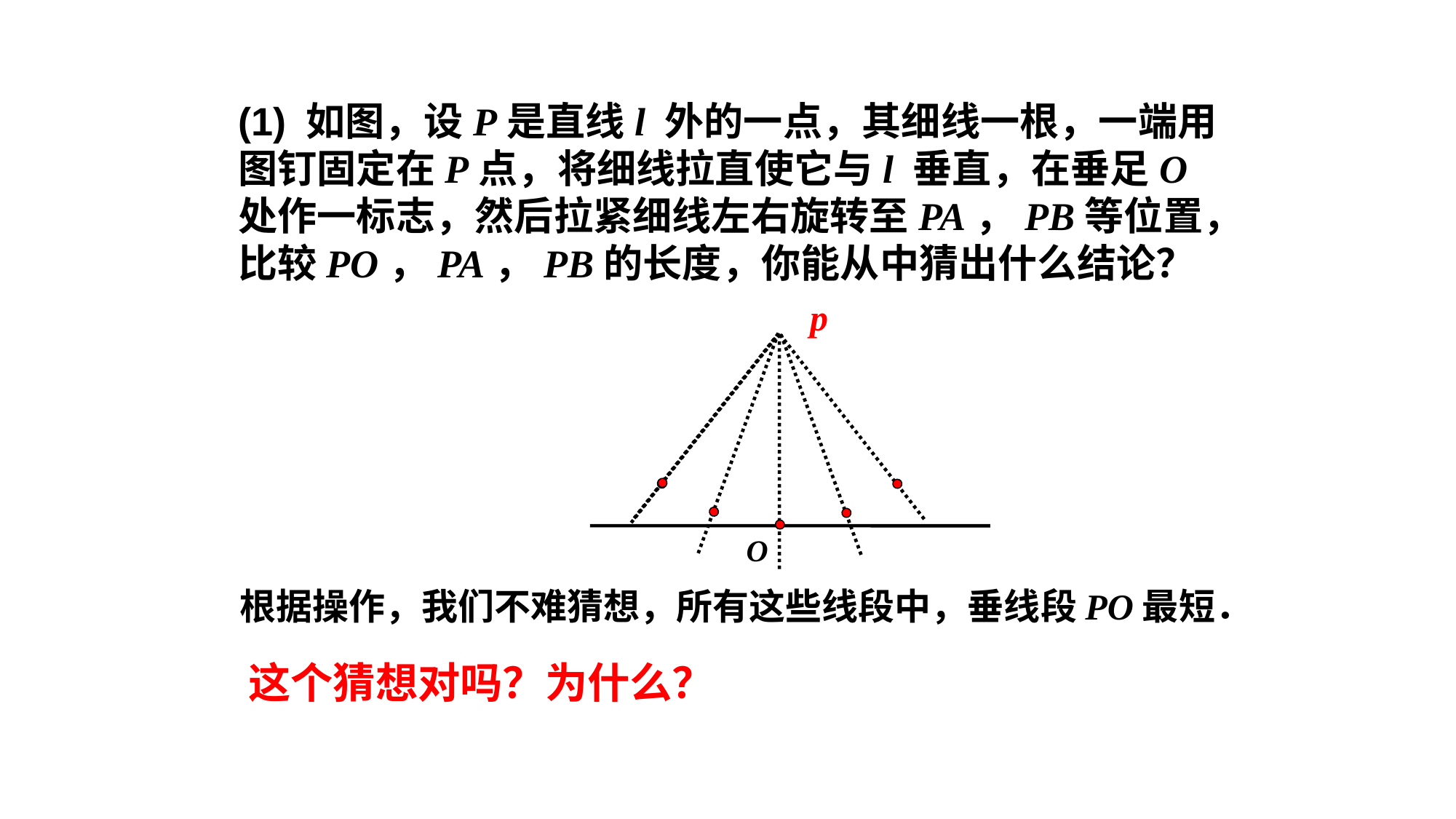

(1) 如图，设P是直线l 外的一点，其细线一根，一端用图钉固定在P点，将细线拉直使它与l 垂直，在垂足O处作一标志，然后拉紧细线左右旋转至PA，PB等位置，比较PO，PA，PB的长度，你能从中猜出什么结论？

p

O
根据操作，我们不难猜想，所有这些线段中，垂线段PO最短．
这个猜想对吗？为什么？